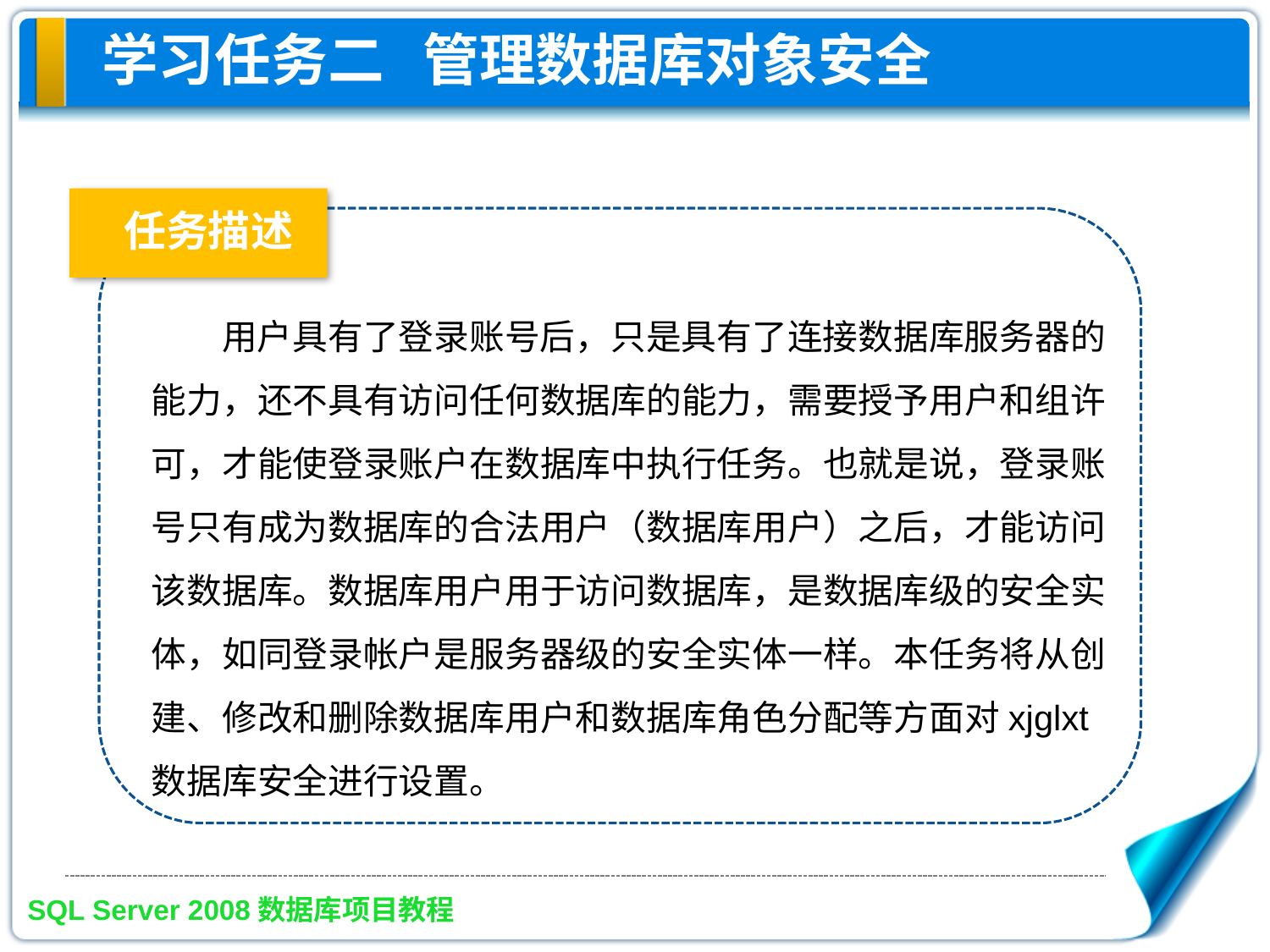

学习任务二   管理数据库对象安全

任务描述

             用户具有了登录账号后，只是具有了连接数据库服务器的能力，还不具有访问任何数据库的能力，需要授予用户和组许可，才能使登录账户在数据库中执行任务。也就是说，登录账号只有成为数据库的合法用户（数据库用户）之后，才能访问该数据库。数据库用户用于访问数据库，是数据库级的安全实体，如同登录帐户是服务器级的安全实体一样。本任务将从创建、修改和删除数据库用户和数据库角色分配等方面对xjglxt数据库安全进行设置。